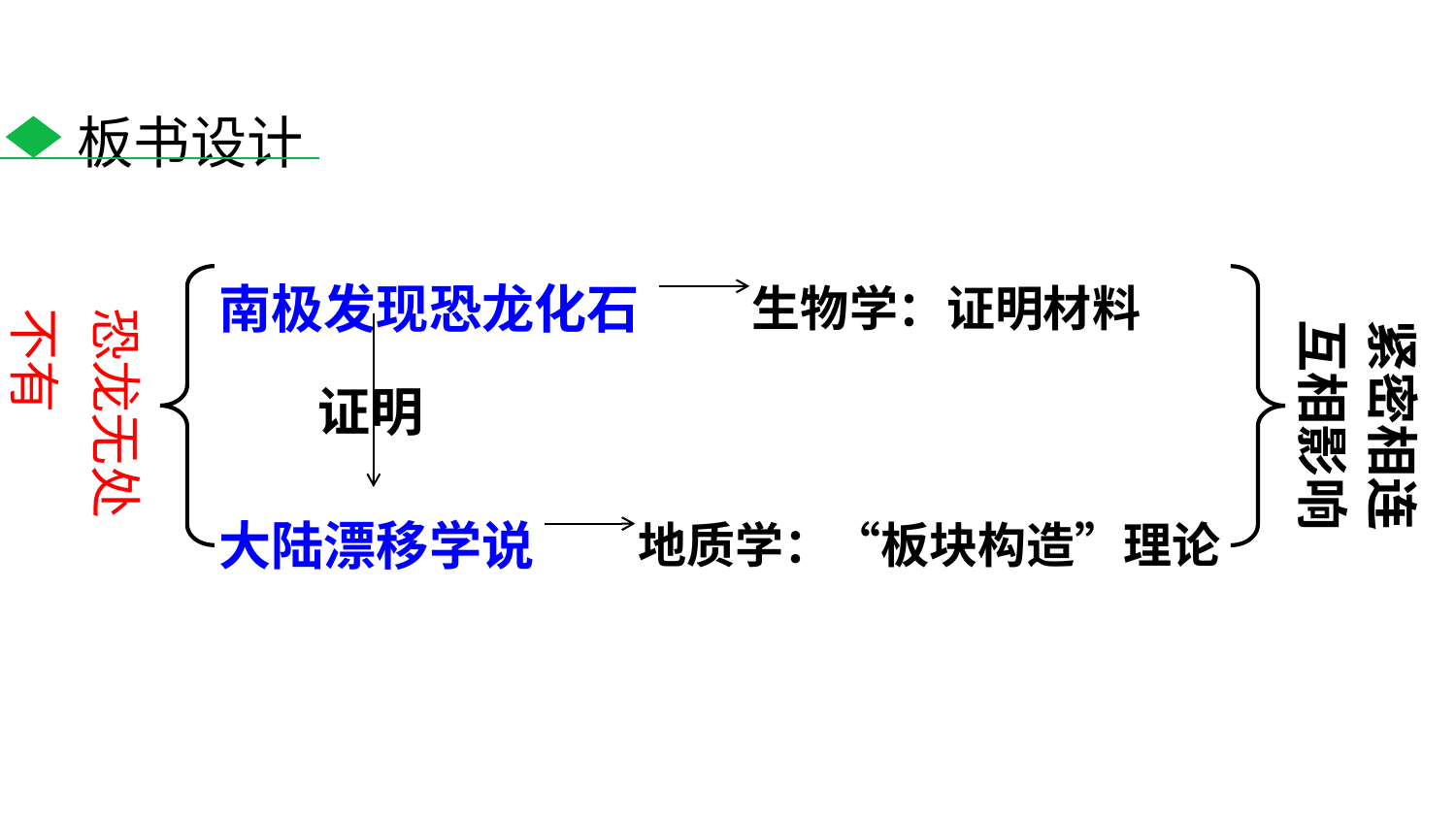

板书设计

南极发现恐龙化石
生物学：证明材料

恐龙无处不有
紧密相连
互相影响
证明
大陆漂移学说
地质学：“板块构造”理论